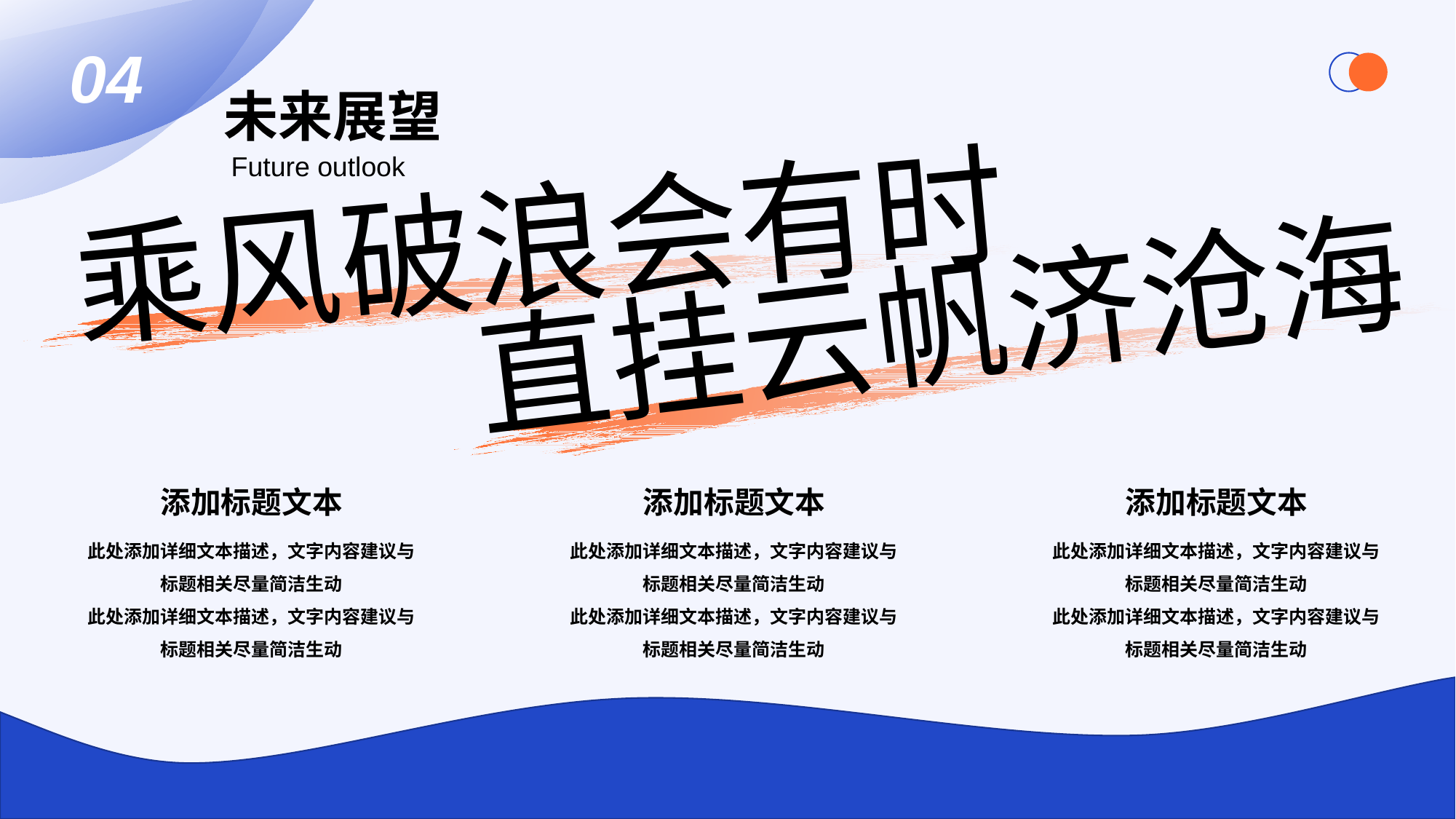

04

未来展望
Future outlook
乘风破浪会有时
直挂云帆济沧海

添加标题文本
此处添加详细文本描述，文字内容建议与标题相关尽量简洁生动
此处添加详细文本描述，文字内容建议与标题相关尽量简洁生动

添加标题文本
此处添加详细文本描述，文字内容建议与标题相关尽量简洁生动
此处添加详细文本描述，文字内容建议与标题相关尽量简洁生动

添加标题文本
此处添加详细文本描述，文字内容建议与标题相关尽量简洁生动
此处添加详细文本描述，文字内容建议与标题相关尽量简洁生动